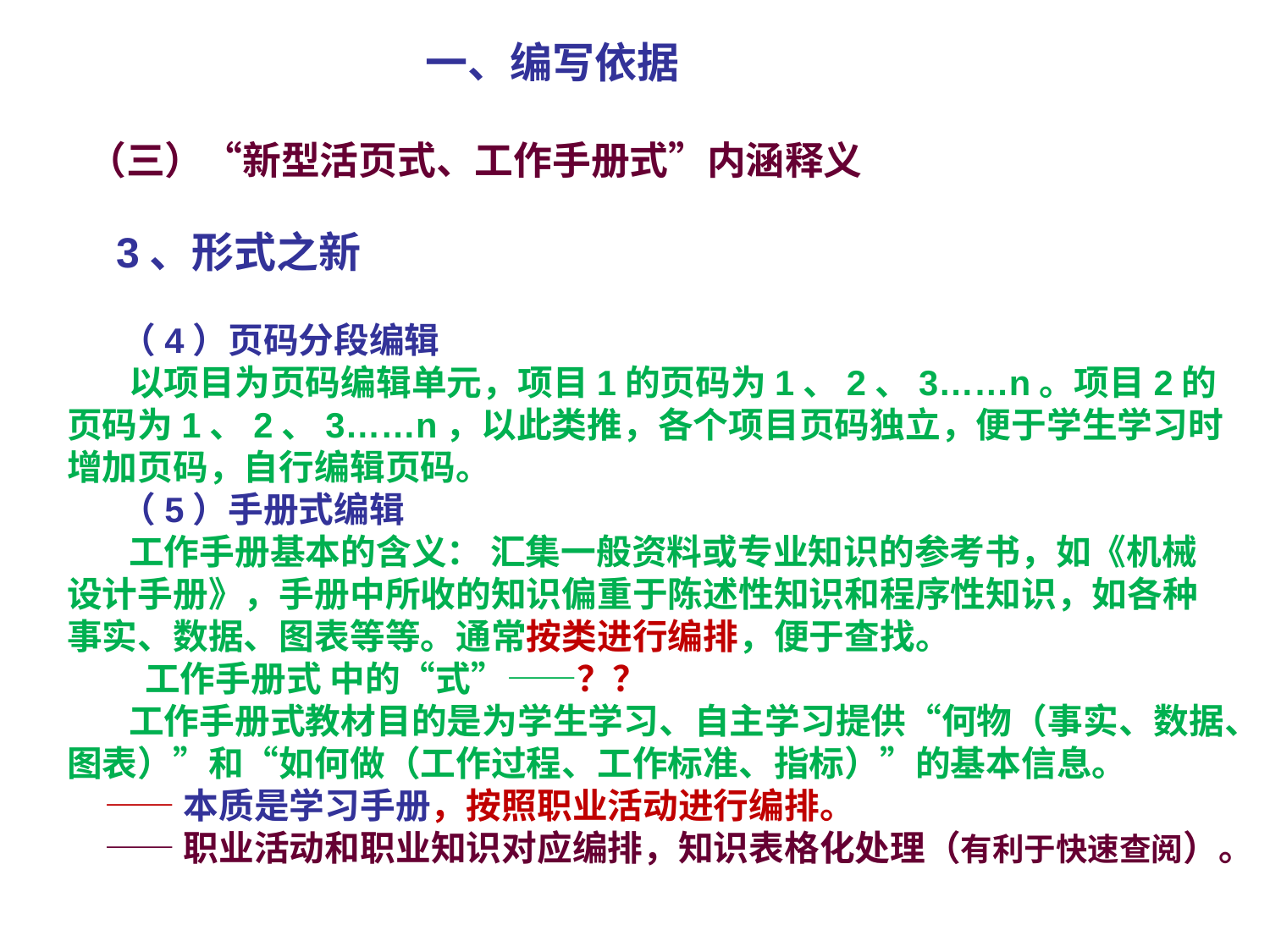

一、编写依据
（三）“新型活页式、工作手册式”内涵释义
 3、形式之新

 （4）页码分段编辑
  以项目为页码编辑单元，项目1的页码为1、2、3……n。项目2的页码为1、2、3……n，以此类推，各个项目页码独立，便于学生学习时增加页码，自行编辑页码。
 （5）手册式编辑
  工作手册基本的含义： 汇集一般资料或专业知识的参考书，如《机械设计手册》，手册中所收的知识偏重于陈述性知识和程序性知识，如各种事实、数据、图表等等。通常按类进行编排，便于查找。
    工作手册式 中的“式”——？？
  工作手册式教材目的是为学生学习、自主学习提供“何物（事实、数据、图表）”和“如何做（工作过程、工作标准、指标）”的基本信息。
——本质是学习手册，按照职业活动进行编排。
——职业活动和职业知识对应编排，知识表格化处理（有利于快速查阅）。